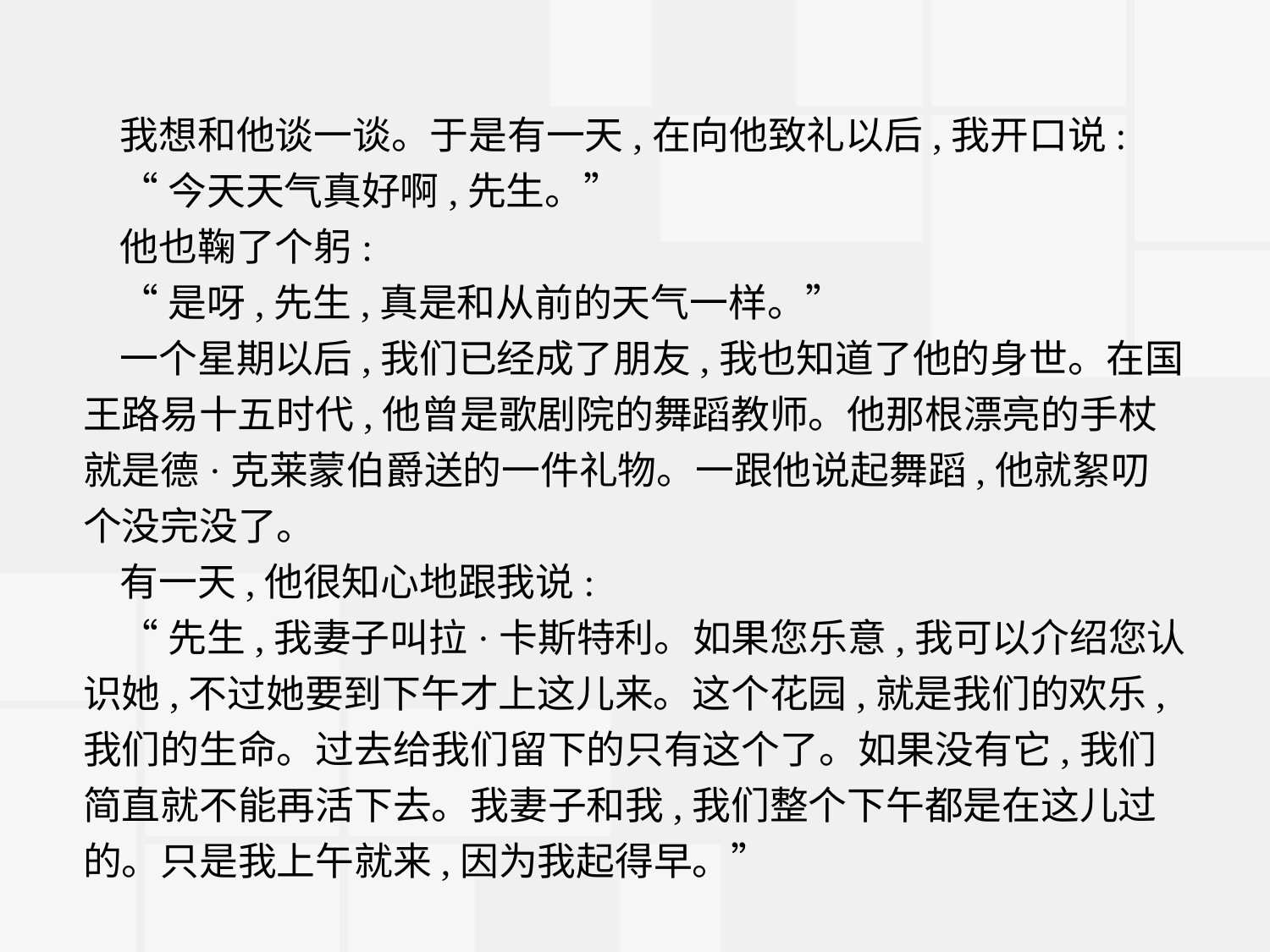

我想和他谈一谈。于是有一天,在向他致礼以后,我开口说:
“今天天气真好啊,先生。”
他也鞠了个躬:
“是呀,先生,真是和从前的天气一样。”
一个星期以后,我们已经成了朋友,我也知道了他的身世。在国王路易十五时代,他曾是歌剧院的舞蹈教师。他那根漂亮的手杖就是德·克莱蒙伯爵送的一件礼物。一跟他说起舞蹈,他就絮叨个没完没了。
有一天,他很知心地跟我说:
“先生,我妻子叫拉·卡斯特利。如果您乐意,我可以介绍您认识她,不过她要到下午才上这儿来。这个花园,就是我们的欢乐,我们的生命。过去给我们留下的只有这个了。如果没有它,我们简直就不能再活下去。我妻子和我,我们整个下午都是在这儿过的。只是我上午就来,因为我起得早。”